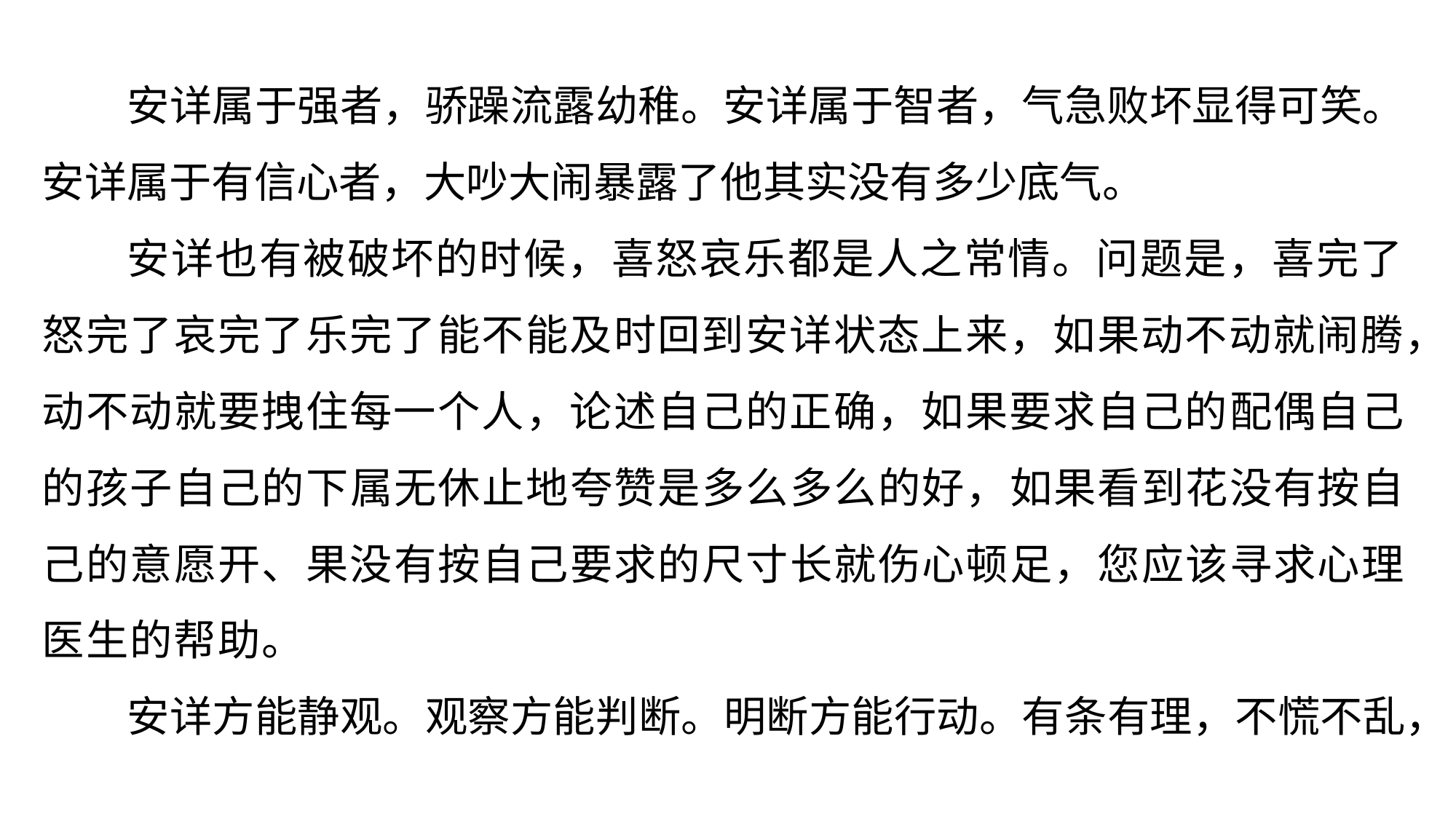

安详属于强者，骄躁流露幼稚。安详属于智者，气急败坏显得可笑。安详属于有信心者，大吵大闹暴露了他其实没有多少底气。
安详也有被破坏的时候，喜怒哀乐都是人之常情。问题是，喜完了怒完了哀完了乐完了能不能及时回到安详状态上来，如果动不动就闹腾，动不动就要拽住每一个人，论述自己的正确，如果要求自己的配偶自己的孩子自己的下属无休止地夸赞是多么多么的好，如果看到花没有按自己的意愿开、果没有按自己要求的尺寸长就伤心顿足，您应该寻求心理医生的帮助。
安详方能静观。观察方能判断。明断方能行动。有条有理，不慌不乱，